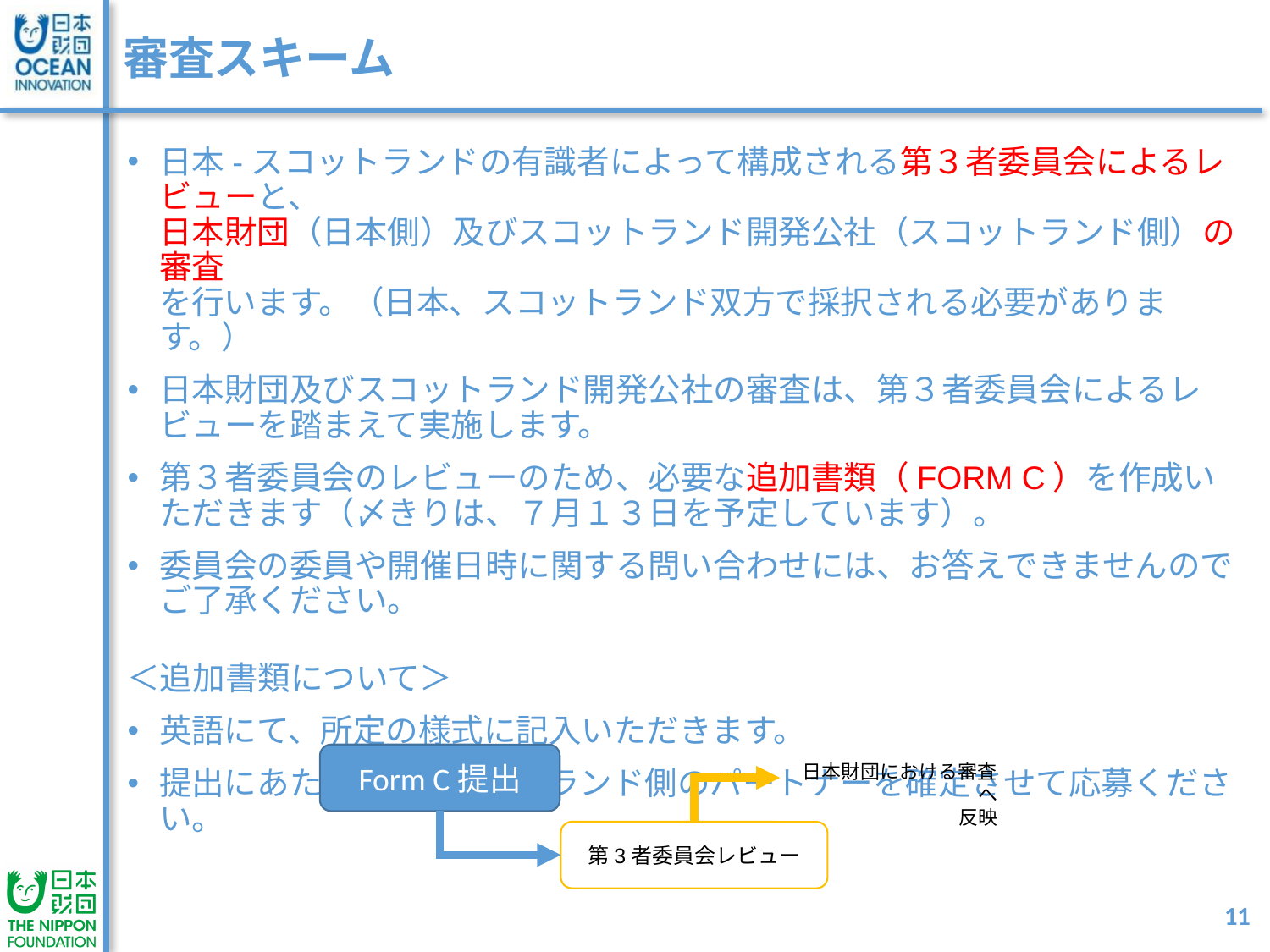

# 審査スキーム
日本-スコットランドの有識者によって構成される第３者委員会によるレビューと、
日本財団（日本側）及びスコットランド開発公社（スコットランド側）の審査
を行います。（日本、スコットランド双方で採択される必要があります。）
日本財団及びスコットランド開発公社の審査は、第３者委員会によるレビューを踏まえて実施します。
第３者委員会のレビューのため、必要な追加書類（FORM C）を作成いただきます（〆きりは、７月１３日を予定しています）。
委員会の委員や開催日時に関する問い合わせには、お答えできませんのでご了承ください。
＜追加書類について＞
英語にて、所定の様式に記入いただきます。
提出にあたって、スコットランド側のパートナーを確定させて応募ください。

Form C提出
日本財団における審査へ
反映
第3者委員会レビュー